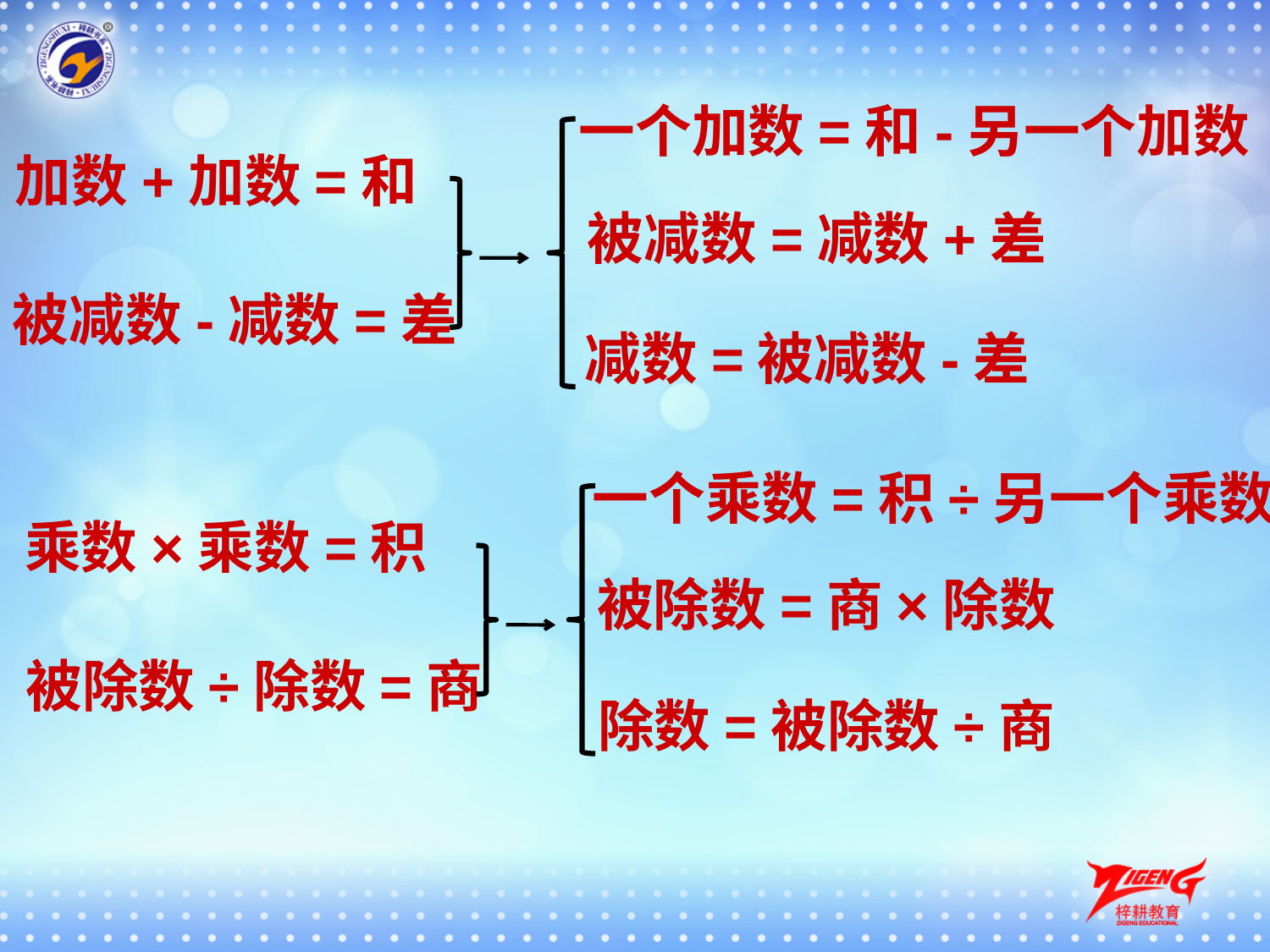

一个加数=和-另一个加数

加数+加数=和

被减数=减数+差
被减数-减数=差
减数=被减数-差
一个乘数=积÷另一个乘数

乘数×乘数=积

被除数=商×除数
被除数÷除数=商
除数=被除数÷商